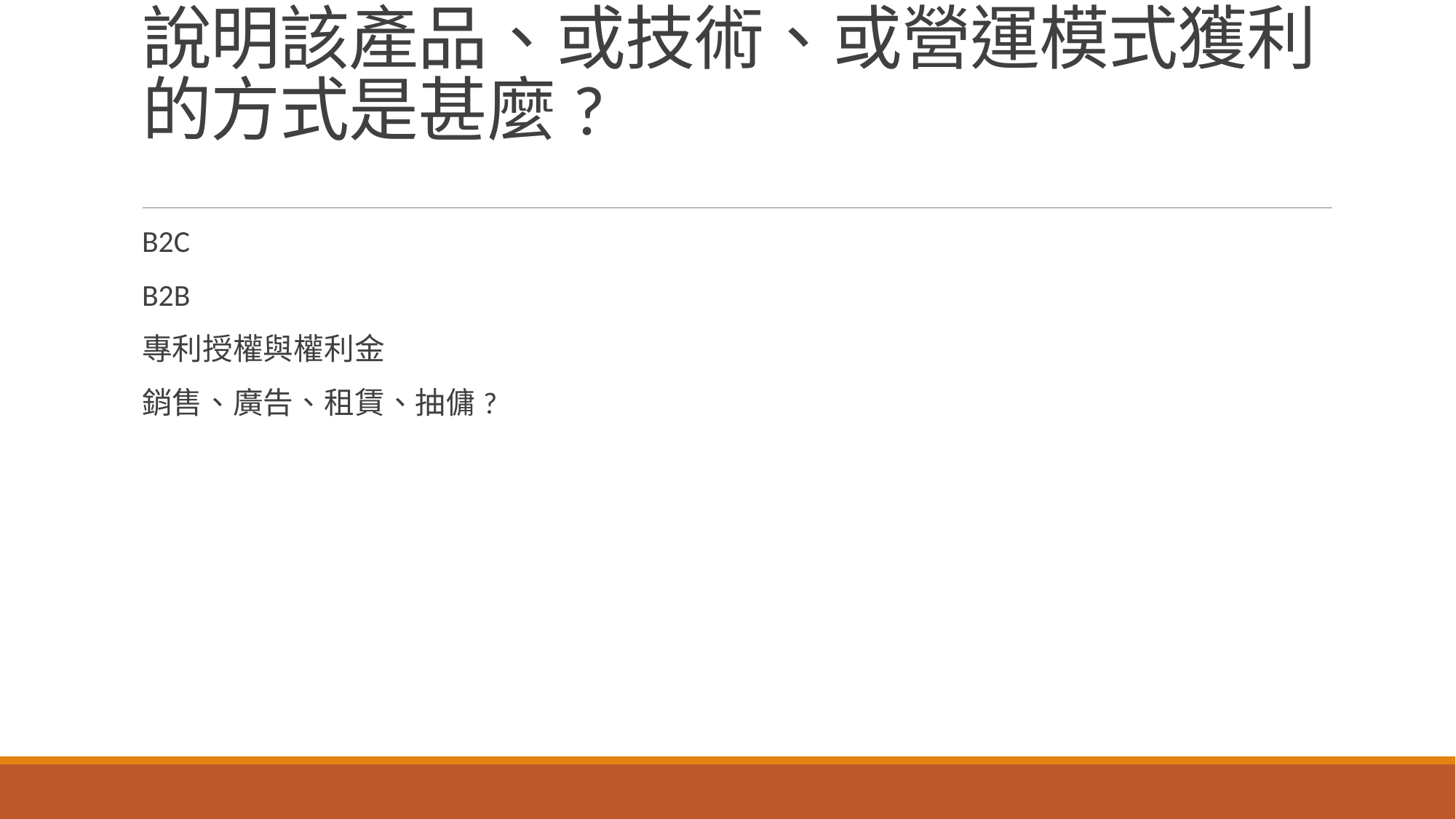

# 說明該產品、或技術、或營運模式獲利的方式是甚麼?
B2C
B2B
專利授權與權利金
銷售、廣告、租賃、抽傭?